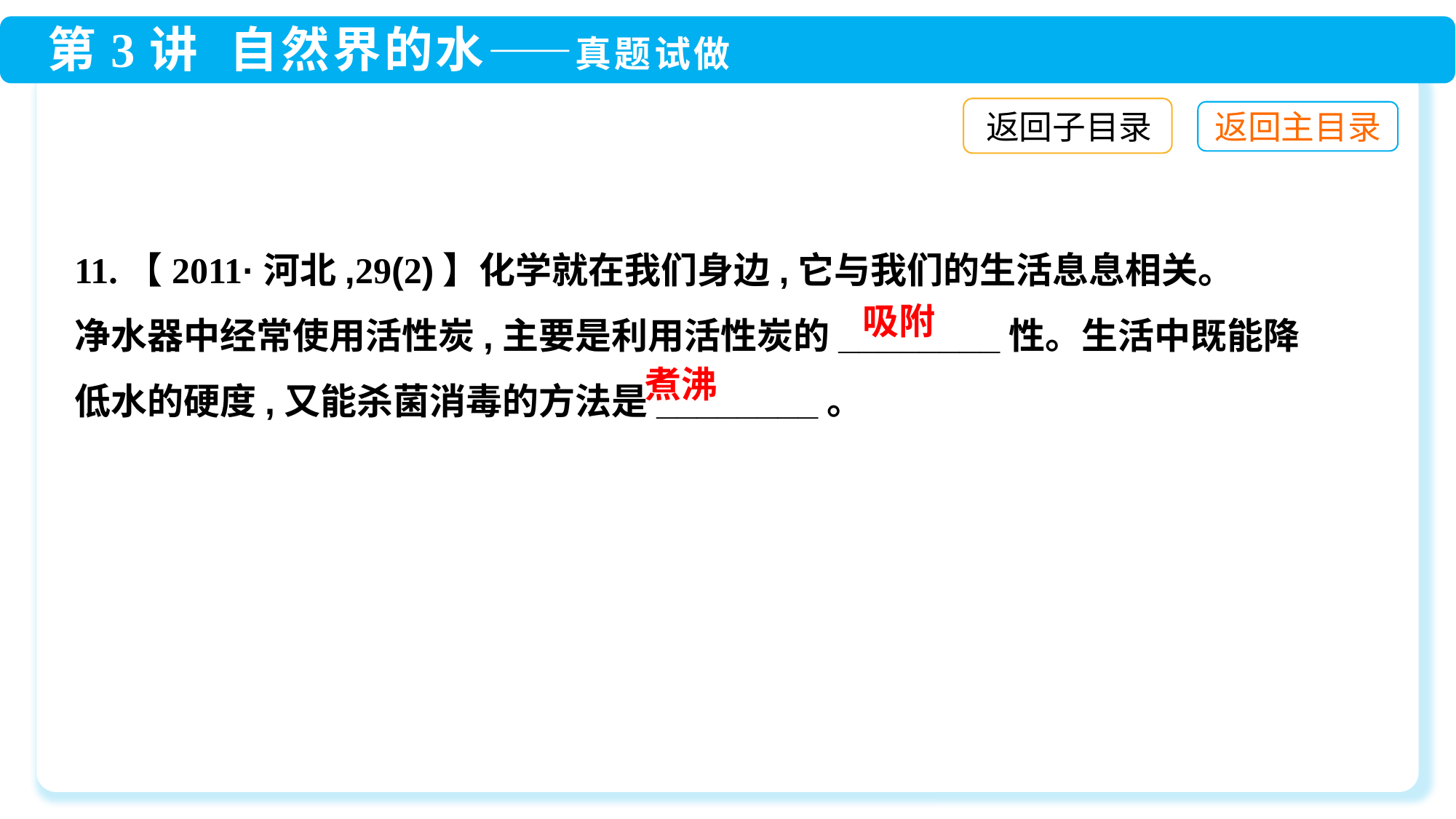

返回子目录

11.【2011·河北,29(2)】化学就在我们身边,它与我们的生活息息相关。
净水器中经常使用活性炭,主要是利用活性炭的________性。生活中既能降低水的硬度,又能杀菌消毒的方法是________。
吸附
煮沸